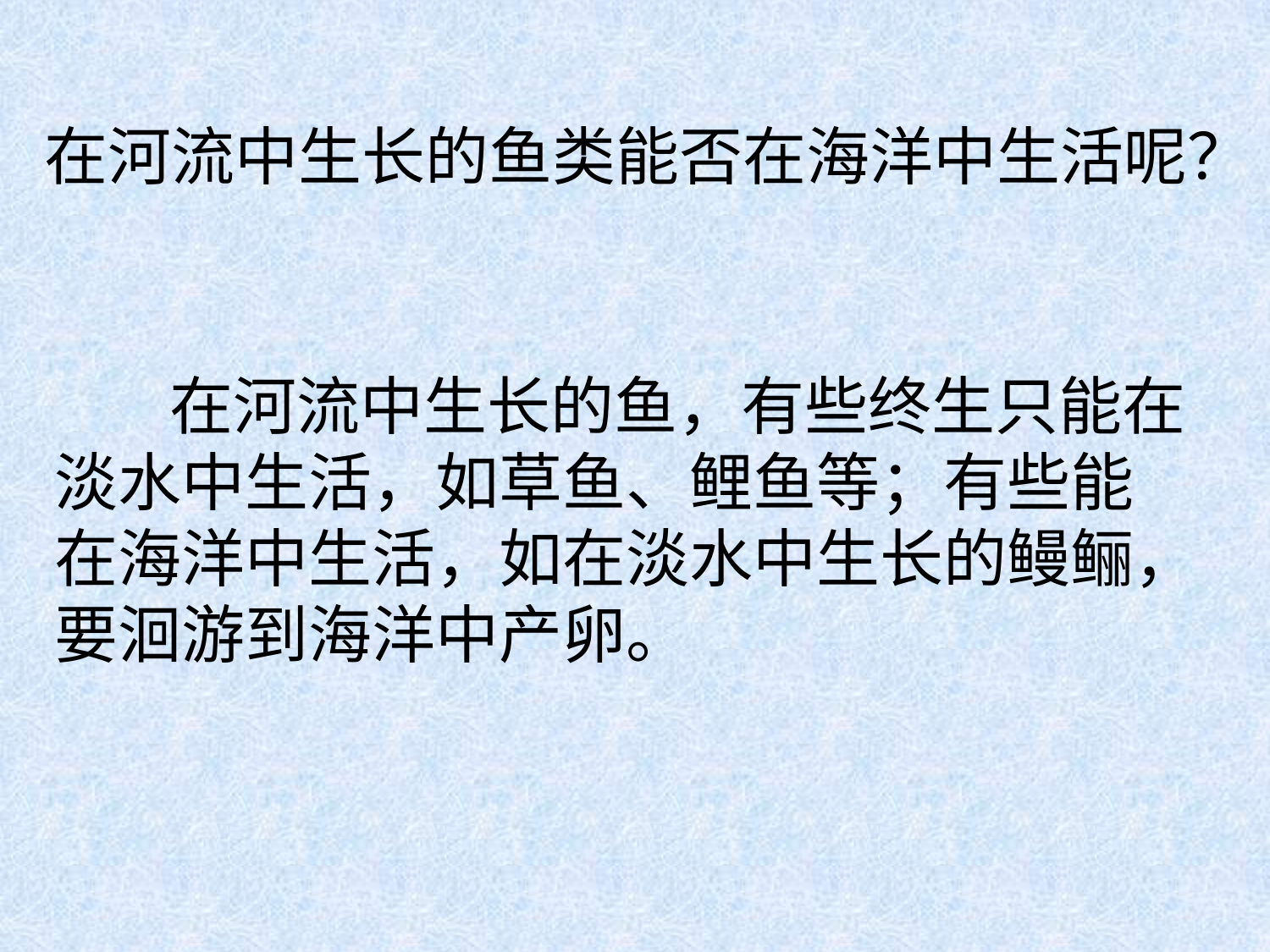

在河流中生长的鱼类能否在海洋中生活呢？
       在河流中生长的鱼，有些终生只能在淡水中生活，如草鱼、鲤鱼等；有些能在海洋中生活，如在淡水中生长的鳗鲡，要洄游到海洋中产卵。